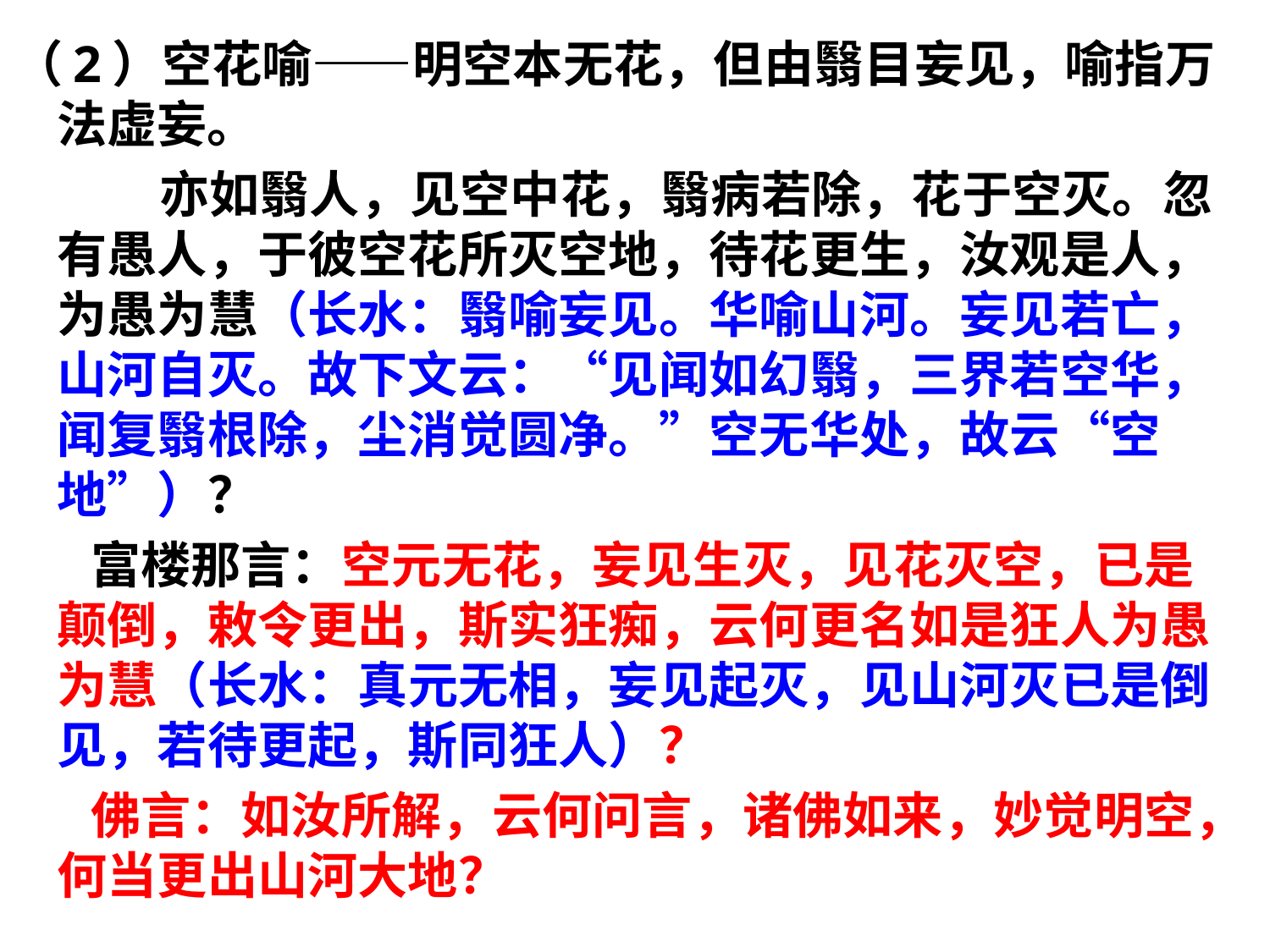

（2）空花喻——明空本无花，但由翳目妄见，喻指万法虚妄。
            亦如翳人，见空中花，翳病若除，花于空灭。忽有愚人，于彼空花所灭空地，待花更生，汝观是人，为愚为慧（长水：翳喻妄见。华喻山河。妄见若亡，山河自灭。故下文云：“见闻如幻翳，三界若空华，闻复翳根除，尘消觉圆净。”空无华处，故云“空地”）？
      富楼那言：空元无花，妄见生灭，见花灭空，已是颠倒，敕令更出，斯实狂痴，云何更名如是狂人为愚为慧（长水：真元无相，妄见起灭，见山河灭已是倒见，若待更起，斯同狂人）？
      佛言：如汝所解，云何问言，诸佛如来，妙觉明空，何当更出山河大地？